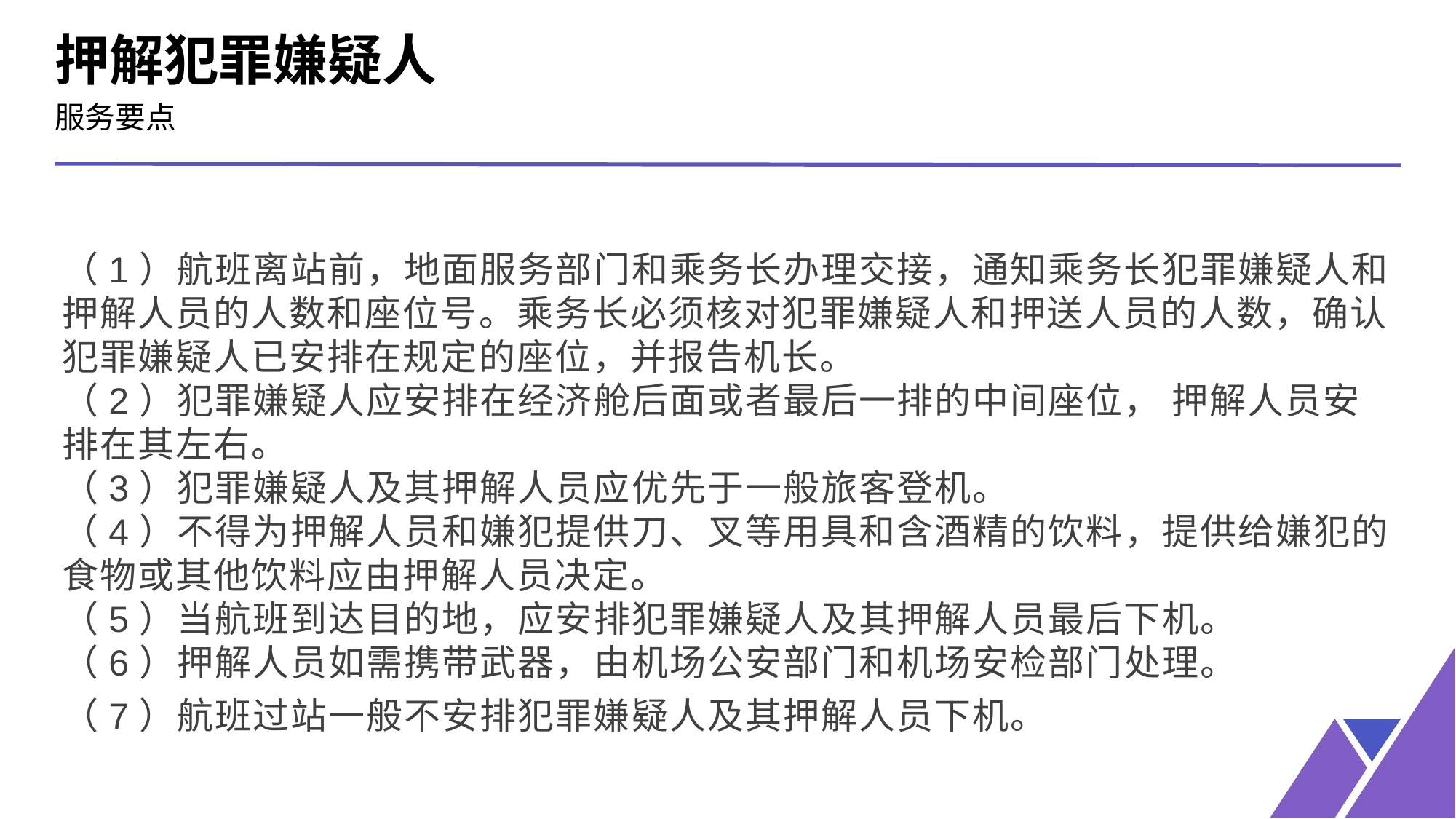

押解犯罪嫌疑人
服务要点
（1）航班离站前，地面服务部门和乘务长办理交接，通知乘务长犯罪嫌疑人和押解人员的人数和座位号。乘务长必须核对犯罪嫌疑人和押送人员的人数，确认犯罪嫌疑人已安排在规定的座位，并报告机长。
（2）犯罪嫌疑人应安排在经济舱后面或者最后一排的中间座位， 押解人员安排在其左右。
（3）犯罪嫌疑人及其押解人员应优先于一般旅客登机。
（4）不得为押解人员和嫌犯提供刀、叉等用具和含酒精的饮料，提供给嫌犯的食物或其他饮料应由押解人员决定。
（5）当航班到达目的地，应安排犯罪嫌疑人及其押解人员最后下机。
（6）押解人员如需携带武器，由机场公安部门和机场安检部门处理。
（7）航班过站一般不安排犯罪嫌疑人及其押解人员下机。